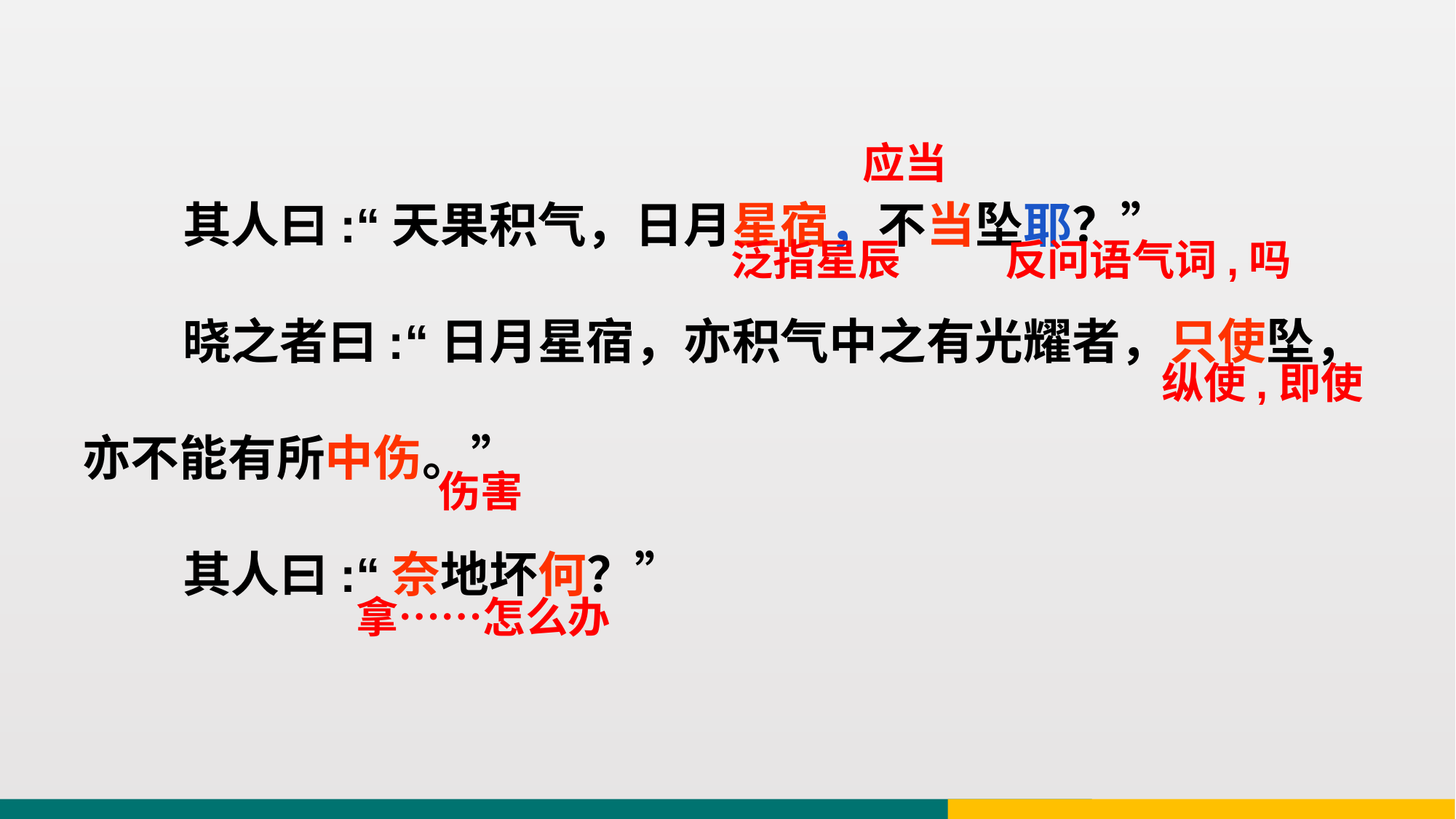

其人曰:“天果积气，日月星宿，不当坠耶？”
        晓之者曰:“日月星宿，亦积气中之有光耀者，只使坠，亦不能有所中伤。”
        其人曰:“奈地坏何？”
应当
反问语气词,吗
泛指星辰
纵使,即使
伤害

拿……怎么办